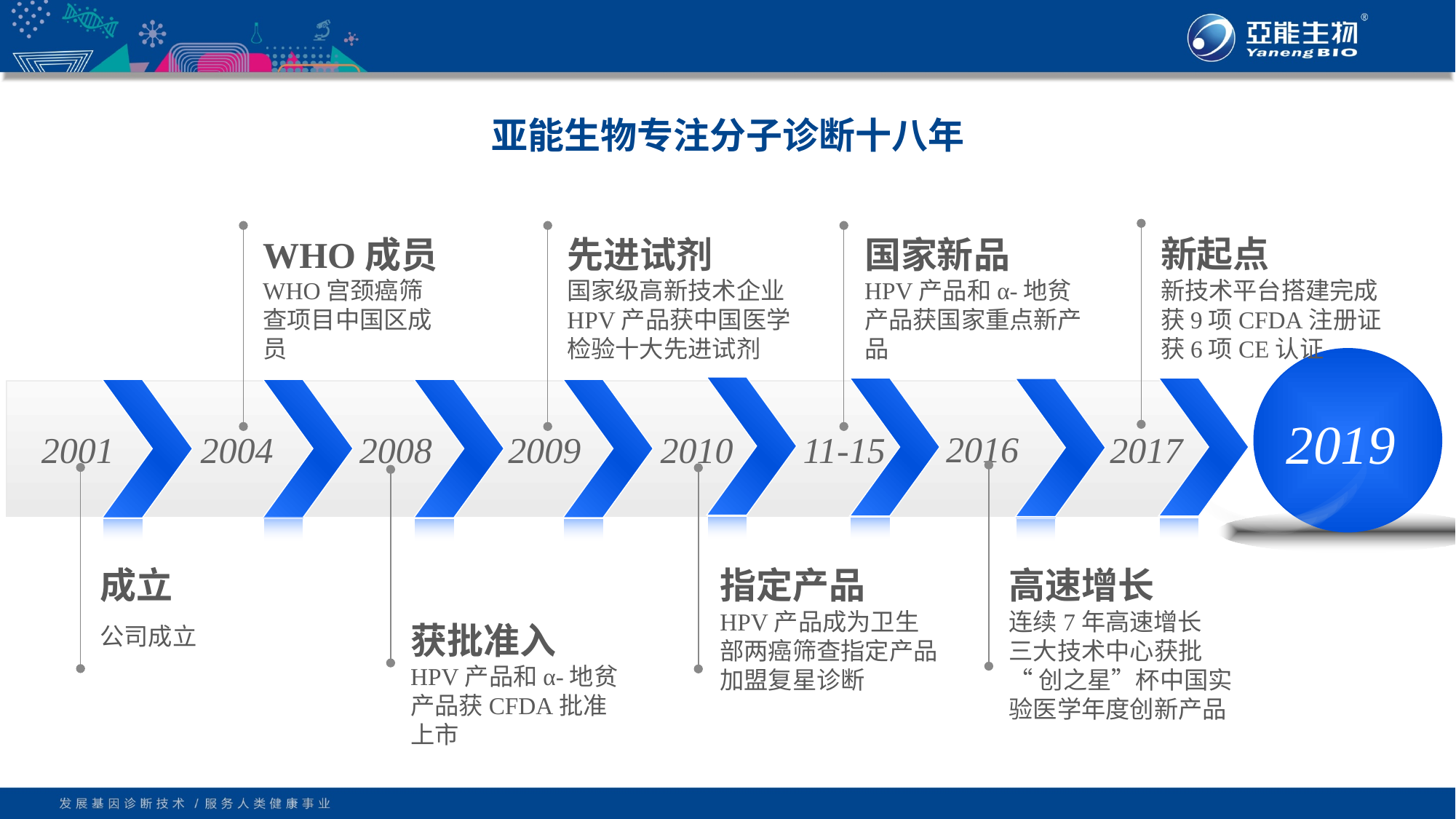

亚能生物专注分子诊断十八年
新起点
新技术平台搭建完成
获9项CFDA注册证
获6项CE认证
WHO成员
WHO宫颈癌筛查项目中国区成员
先进试剂
国家级高新技术企业
HPV产品获中国医学检验十大先进试剂
国家新品
HPV产品和α-地贫产品获国家重点新产品

2019

2016
2001
2004
2008
2009
2010
11-15
2017

成立
公司成立
指定产品
HPV产品成为卫生部两癌筛查指定产品
加盟复星诊断
高速增长
连续7年高速增长
三大技术中心获批
“创之星”杯中国实验医学年度创新产品
获批准入
HPV产品和α-地贫产品获CFDA批准上市